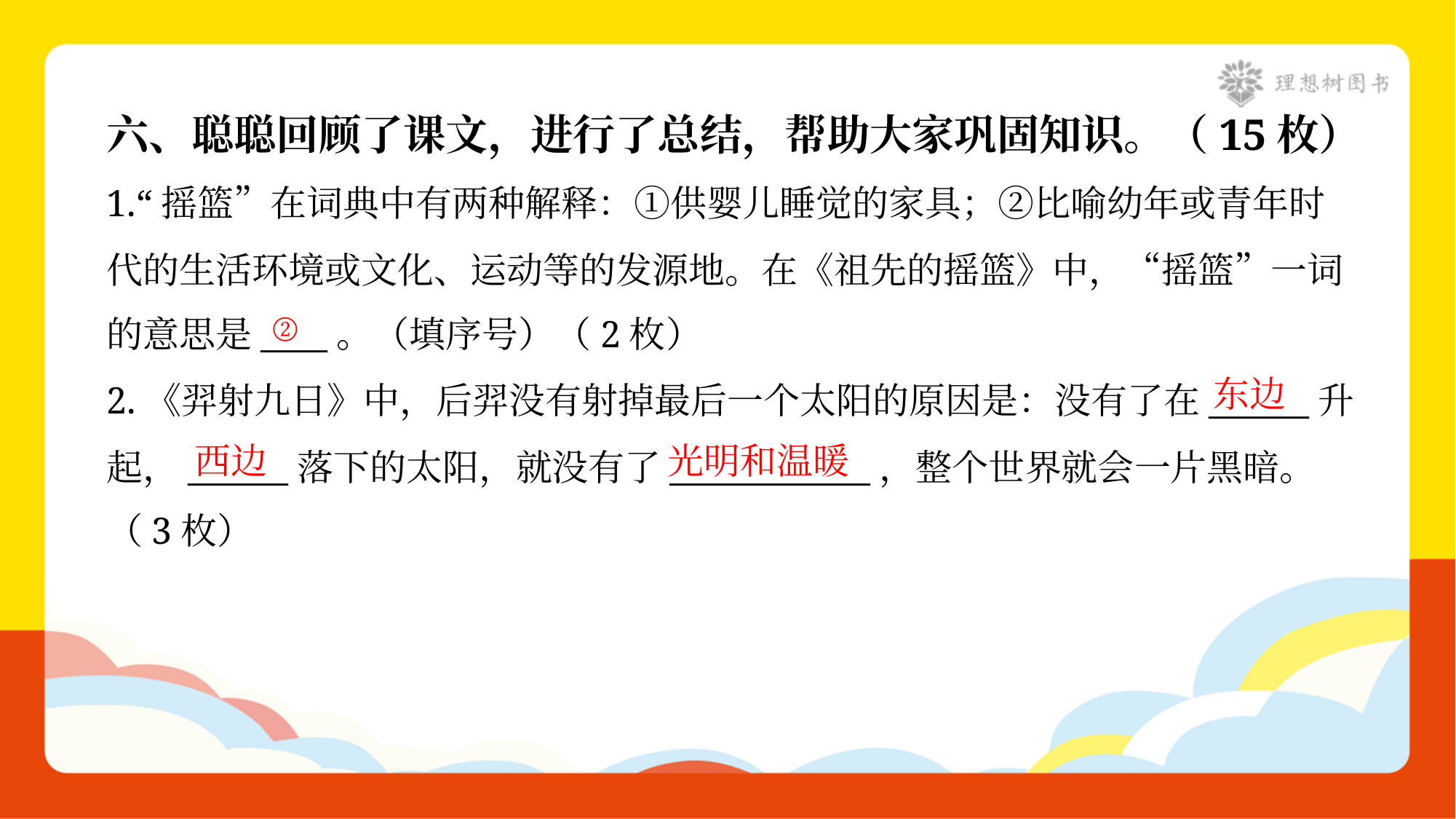

六、聪聪回顾了课文，进行了总结，帮助大家巩固知识。（15枚）
1.“摇篮”在词典中有两种解释：①供婴儿睡觉的家具；②比喻幼年或青年时
代的生活环境或文化、运动等的发源地。在《祖先的摇篮》中，“摇篮”一词
的意思是____。（填序号）（2枚）
②
东边
2.《羿射九日》中，后羿没有射掉最后一个太阳的原因是：没有了在______升
起，______落下的太阳，就没有了____________，整个世界就会一片黑暗。
（3枚）
西边
光明和温暖